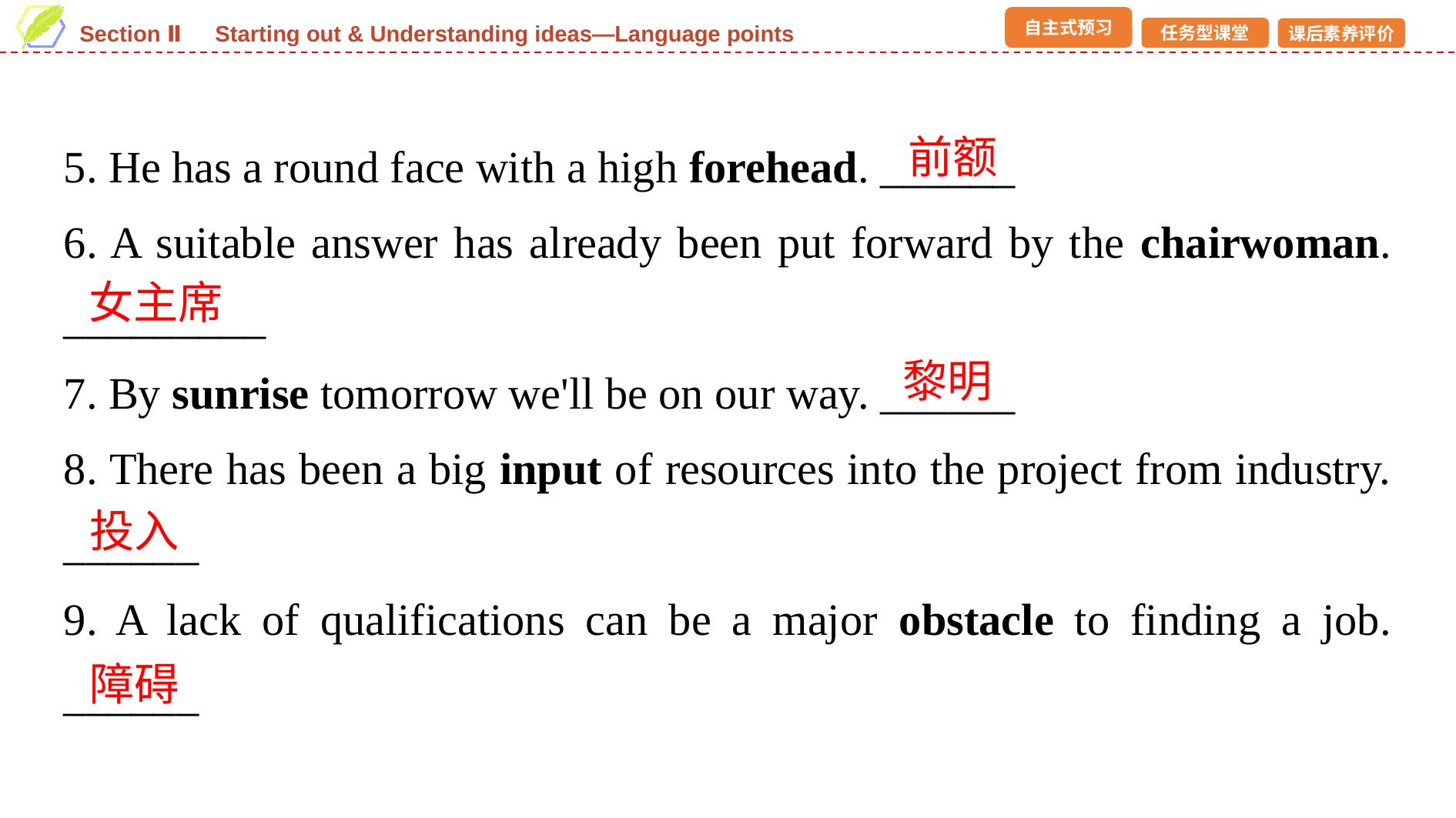

5. He has a round face with a high forehead. ______
6. A suitable answer has already been put forward by the chairwoman. _________
7. By sunrise tomorrow we'll be on our way. ______
8. There has been a big input of resources into the project from industry. ______
9. A lack of qualifications can be a major obstacle to finding a job. ______
前额
女主席
黎明
投入
障碍